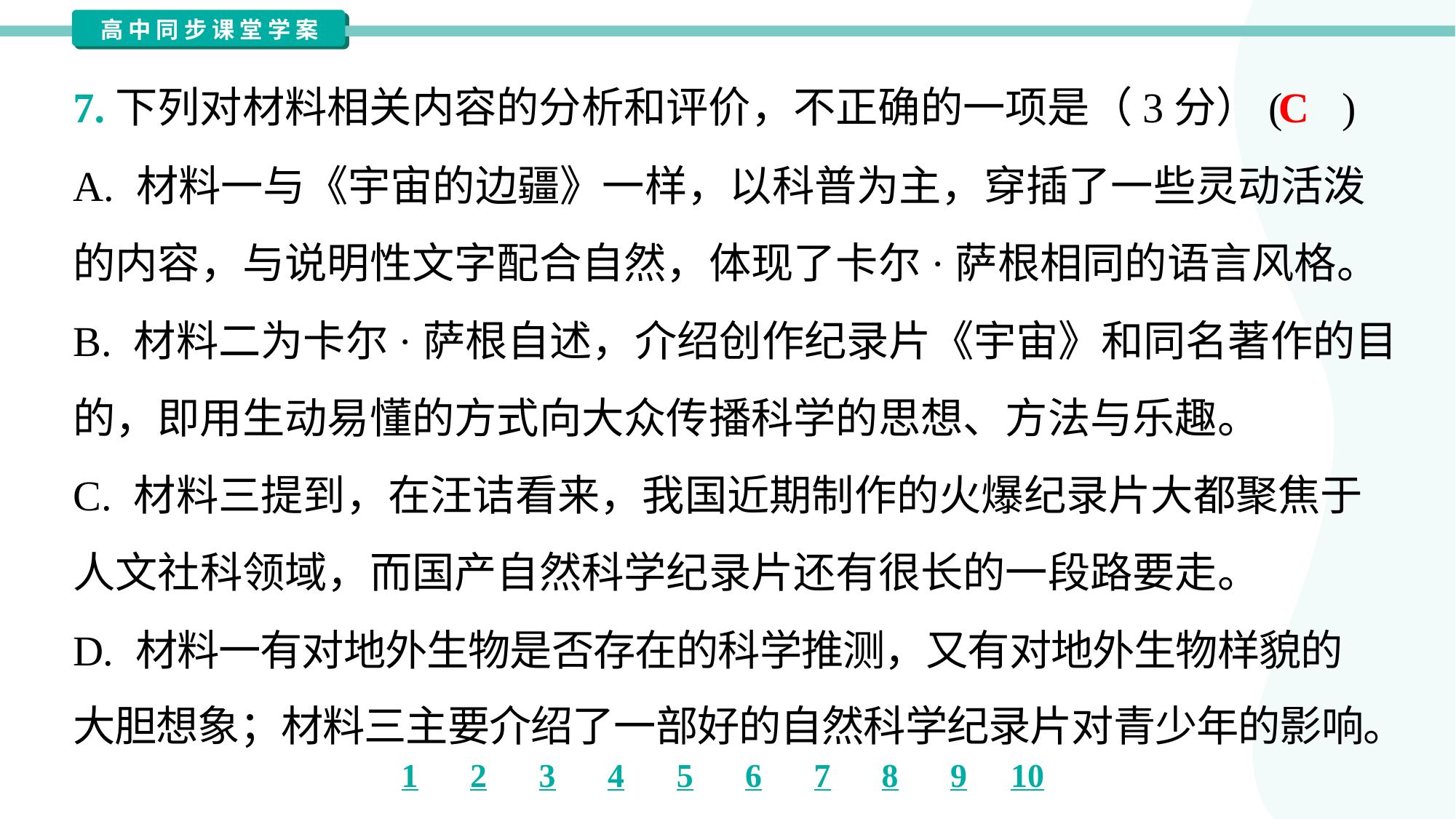

C
7.下列对材料相关内容的分析和评价，不正确的一项是（3分）(     )
A. 材料一与《宇宙的边疆》一样，以科普为主，穿插了一些灵动活泼
的内容，与说明性文字配合自然，体现了卡尔·萨根相同的语言风格。
B. 材料二为卡尔·萨根自述，介绍创作纪录片《宇宙》和同名著作的目
的，即用生动易懂的方式向大众传播科学的思想、方法与乐趣。
C. 材料三提到，在汪诘看来，我国近期制作的火爆纪录片大都聚焦于
人文社科领域，而国产自然科学纪录片还有很长的一段路要走。
D. 材料一有对地外生物是否存在的科学推测，又有对地外生物样貌的
大胆想象；材料三主要介绍了一部好的自然科学纪录片对青少年的影响。